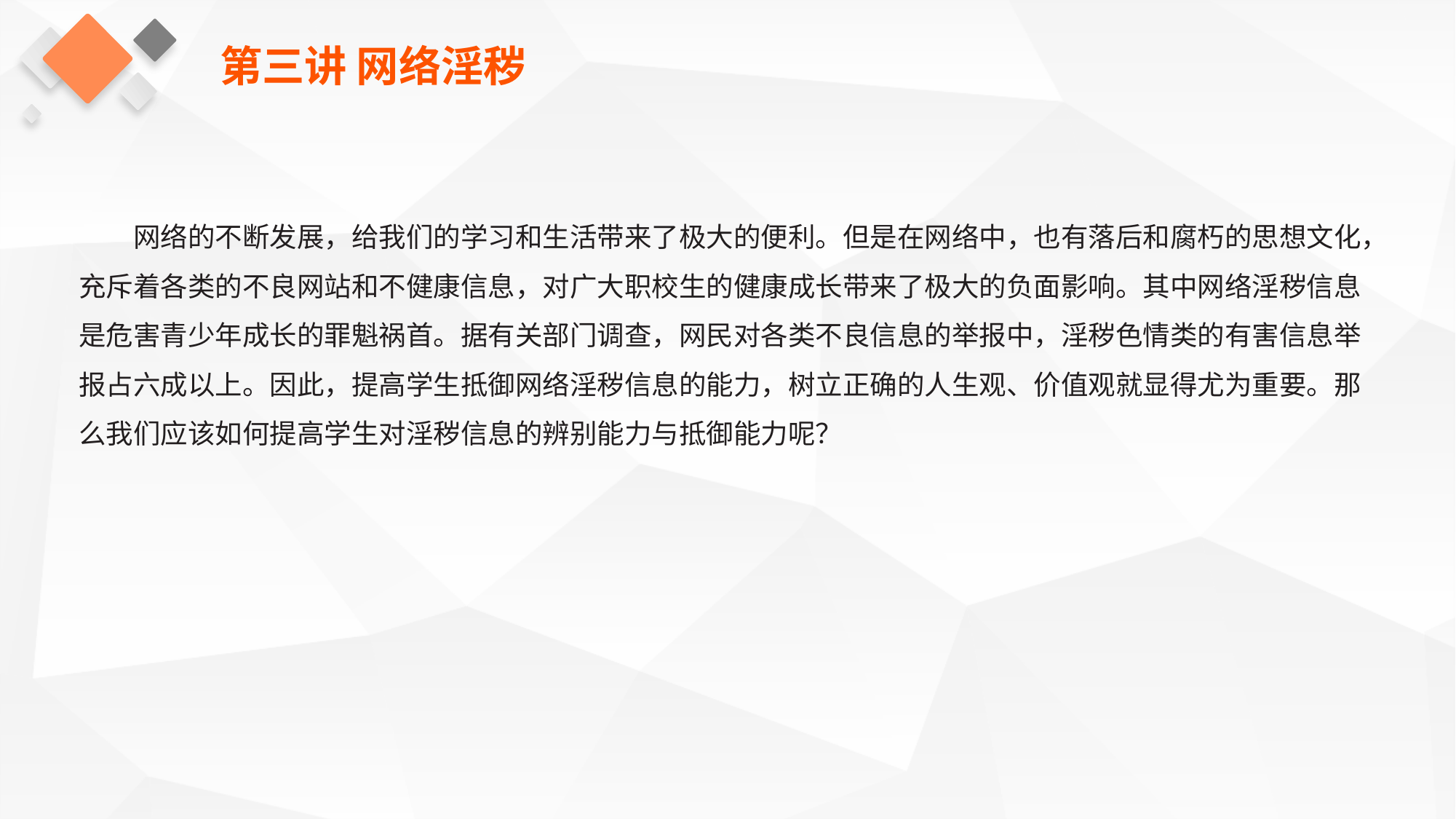

第三讲 网络淫秽

网络的不断发展，给我们的学习和生活带来了极大的便利。但是在网络中，也有落后和腐朽的思想文化，充斥着各类的不良网站和不健康信息，对广大职校生的健康成长带来了极大的负面影响。其中网络淫秽信息是危害青少年成长的罪魁祸首。据有关部门调查，网民对各类不良信息的举报中，淫秽色情类的有害信息举报占六成以上。因此，提高学生抵御网络淫秽信息的能力，树立正确的人生观、价值观就显得尤为重要。那么我们应该如何提高学生对淫秽信息的辨别能力与抵御能力呢？